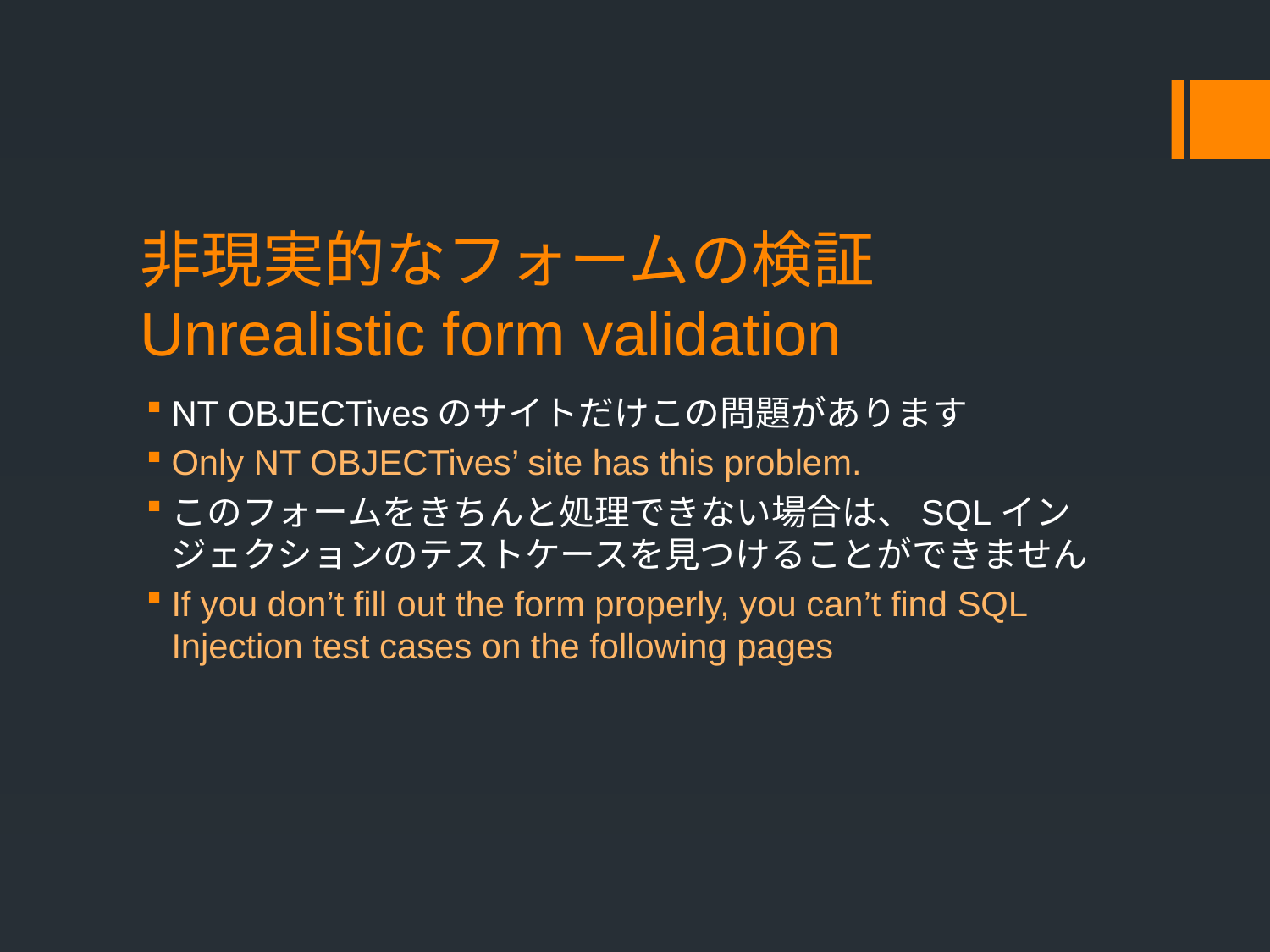

# 非現実的なフォームの検証 Unrealistic form validation
NT OBJECTivesのサイトだけこの問題があります
Only NT OBJECTives’ site has this problem.
このフォームをきちんと処理できない場合は、SQLインジェクションのテストケースを見つけることができません
If you don’t fill out the form properly, you can’t find SQL Injection test cases on the following pages